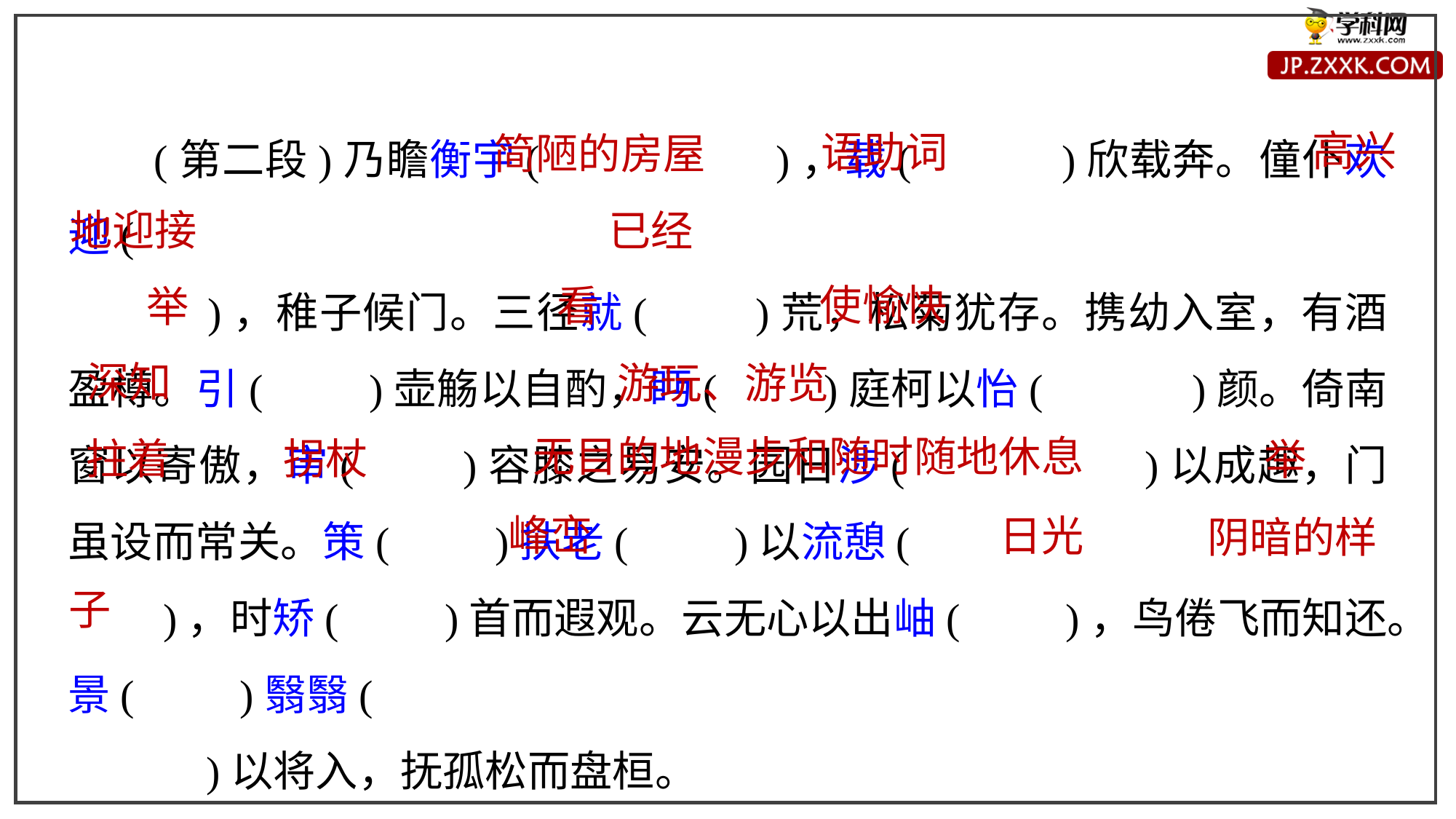

(第二段)乃瞻衡宇(　　　　　)，载(　　　)欣载奔。僮仆欢迎(
　)，稚子候门。三径就(　　)荒，松菊犹存。携幼入室，有酒盈樽。引(　　)壶觞以自酌，眄(　　)庭柯以怡(　　　)颜。倚南窗以寄傲，审(　　)容膝之易安。园日涉(　　　　　)以成趣，门虽设而常关。策(　　)扶老(　　)以流憩(　　　　　　　　　　　　　)，时矫(　　)首而遐观。云无心以出岫(　　)，鸟倦飞而知还。景(　　)翳翳(
　)以将入，抚孤松而盘桓。
高兴
语助词
简陋的房屋
地迎接
已经
使愉快
看
举
深知
游玩、游览
无目的地漫步和随时随地休息
拄着
拐杖
举
峰峦
日光
阴暗的样
子